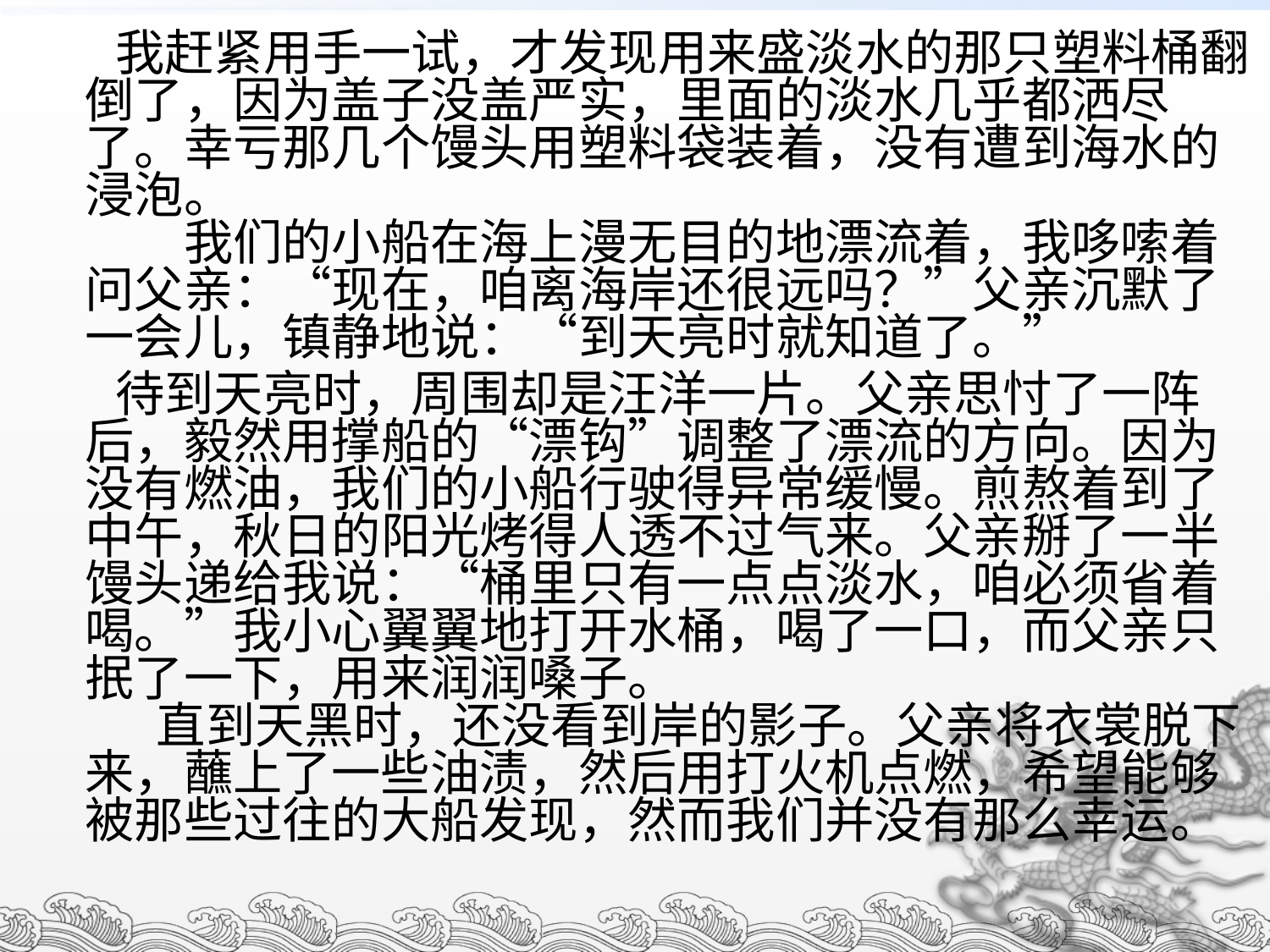

我赶紧用手一试，才发现用来盛淡水的那只塑料桶翻倒了，因为盖子没盖严实，里面的淡水几乎都洒尽了。幸亏那几个馒头用塑料袋装着，没有遭到海水的浸泡。
　　我们的小船在海上漫无目的地漂流着，我哆嗦着问父亲：“现在，咱离海岸还很远吗？”父亲沉默了一会儿，镇静地说：“到天亮时就知道了。”
      待到天亮时，周围却是汪洋一片。父亲思忖了一阵后，毅然用撑船的“漂钩”调整了漂流的方向。因为没有燃油，我们的小船行驶得异常缓慢。煎熬着到了中午，秋日的阳光烤得人透不过气来。父亲掰了一半馒头递给我说：“桶里只有一点点淡水，咱必须省着喝。”我小心翼翼地打开水桶，喝了一口，而父亲只抿了一下，用来润润嗓子。
　  直到天黑时，还没看到岸的影子。父亲将衣裳脱下来，蘸上了一些油渍，然后用打火机点燃，希望能够被那些过往的大船发现，然而我们并没有那么幸运。